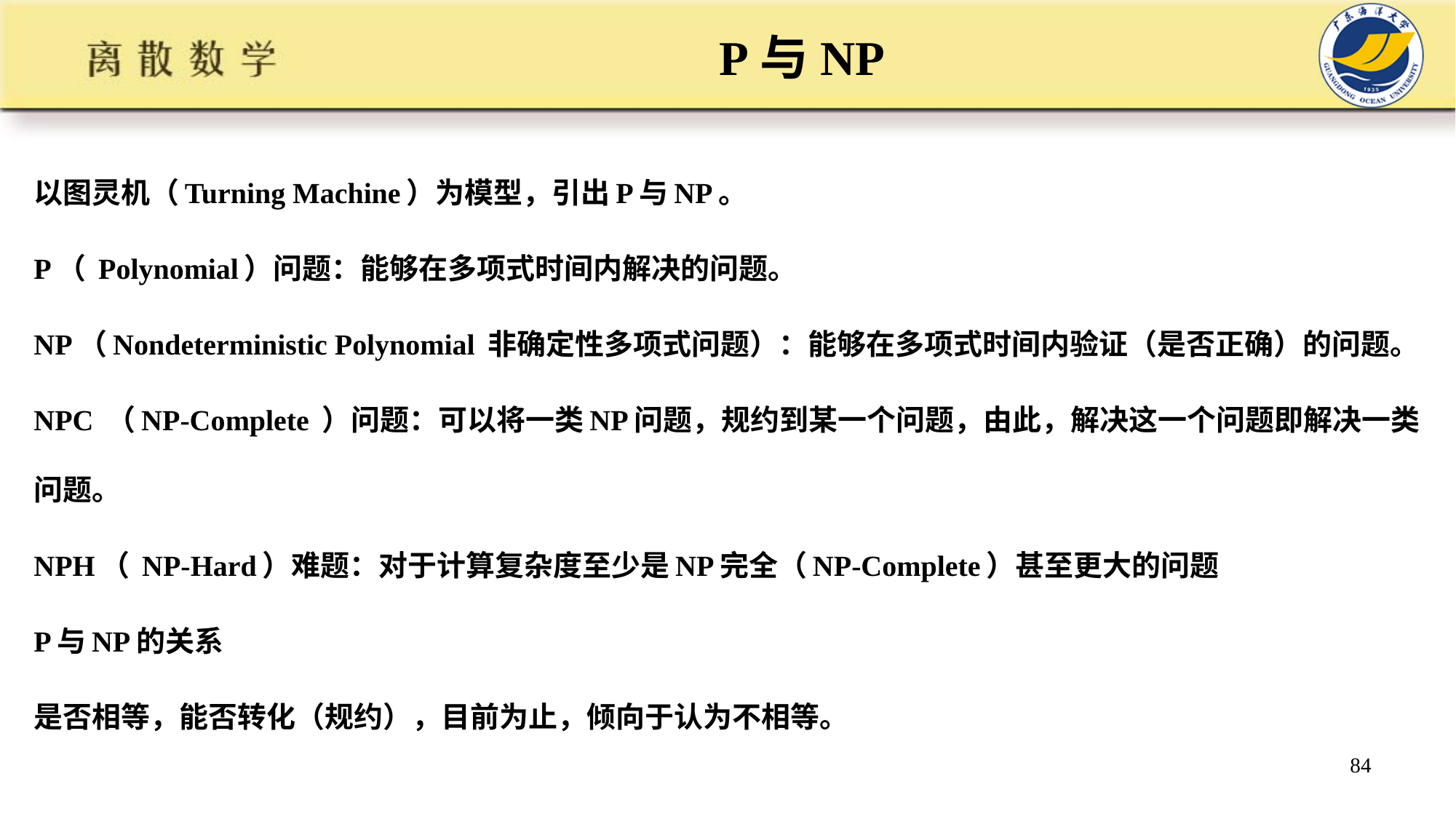

# P与NP
以图灵机（Turning Machine）为模型，引出P与NP。
P（ Polynomial）问题：能够在多项式时间内解决的问题。
NP（Nondeterministic Polynomial 非确定性多项式问题）：能够在多项式时间内验证（是否正确）的问题。
NPC （NP-Complete ）问题：可以将一类NP问题，规约到某一个问题，由此，解决这一个问题即解决一类问题。
NPH（ NP-Hard）难题：对于计算复杂度至少是NP完全（NP-Complete）甚至更大的问题
P与NP的关系
是否相等，能否转化（规约），目前为止，倾向于认为不相等。
84